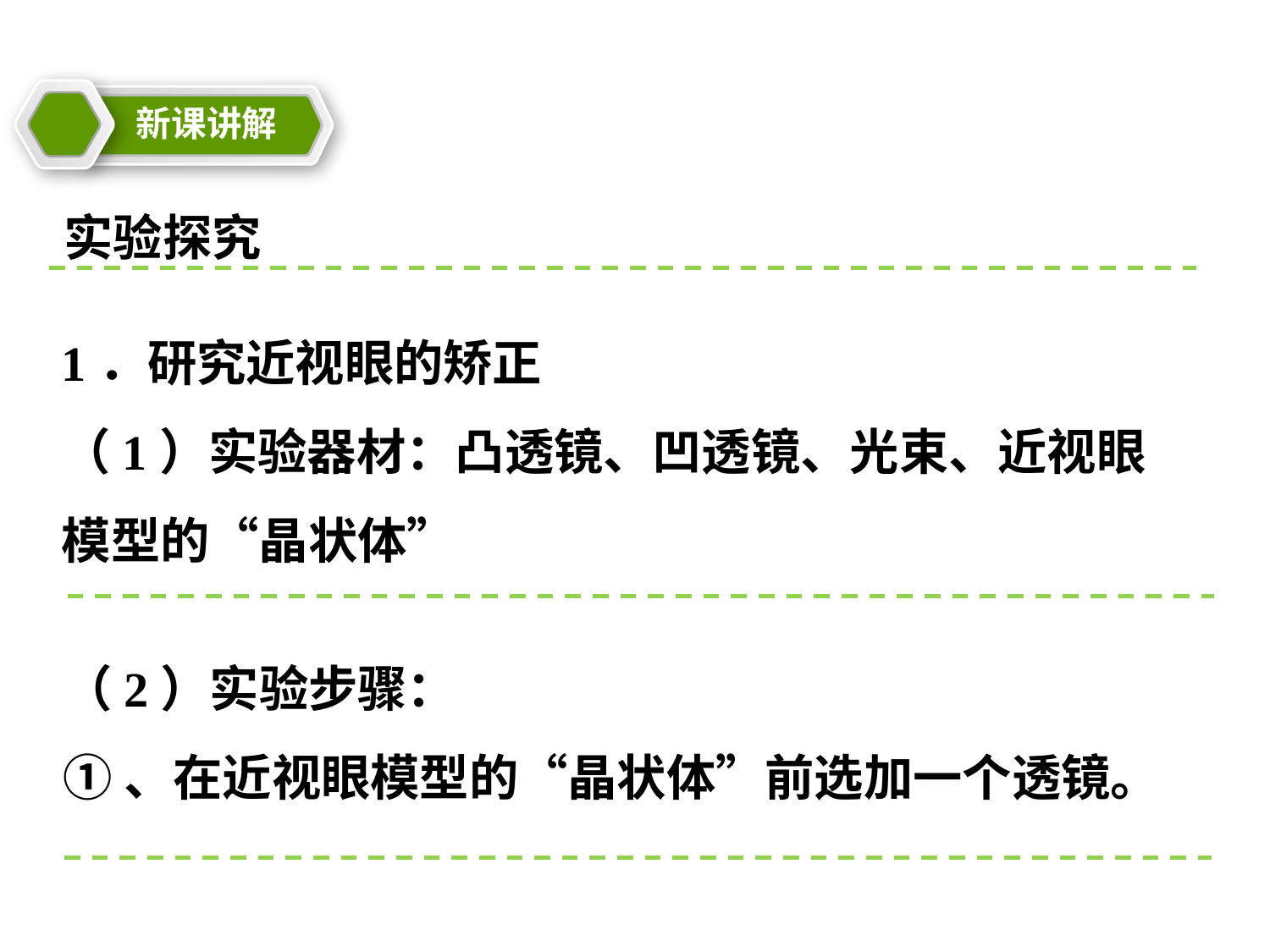

新课讲解
教学目标
实验探究
1．研究近视眼的矫正
（1）实验器材：凸透镜、凹透镜、光束、近视眼模型的“晶状体”
（2）实验步骤：
①、在近视眼模型的“晶状体”前选加一个透镜。